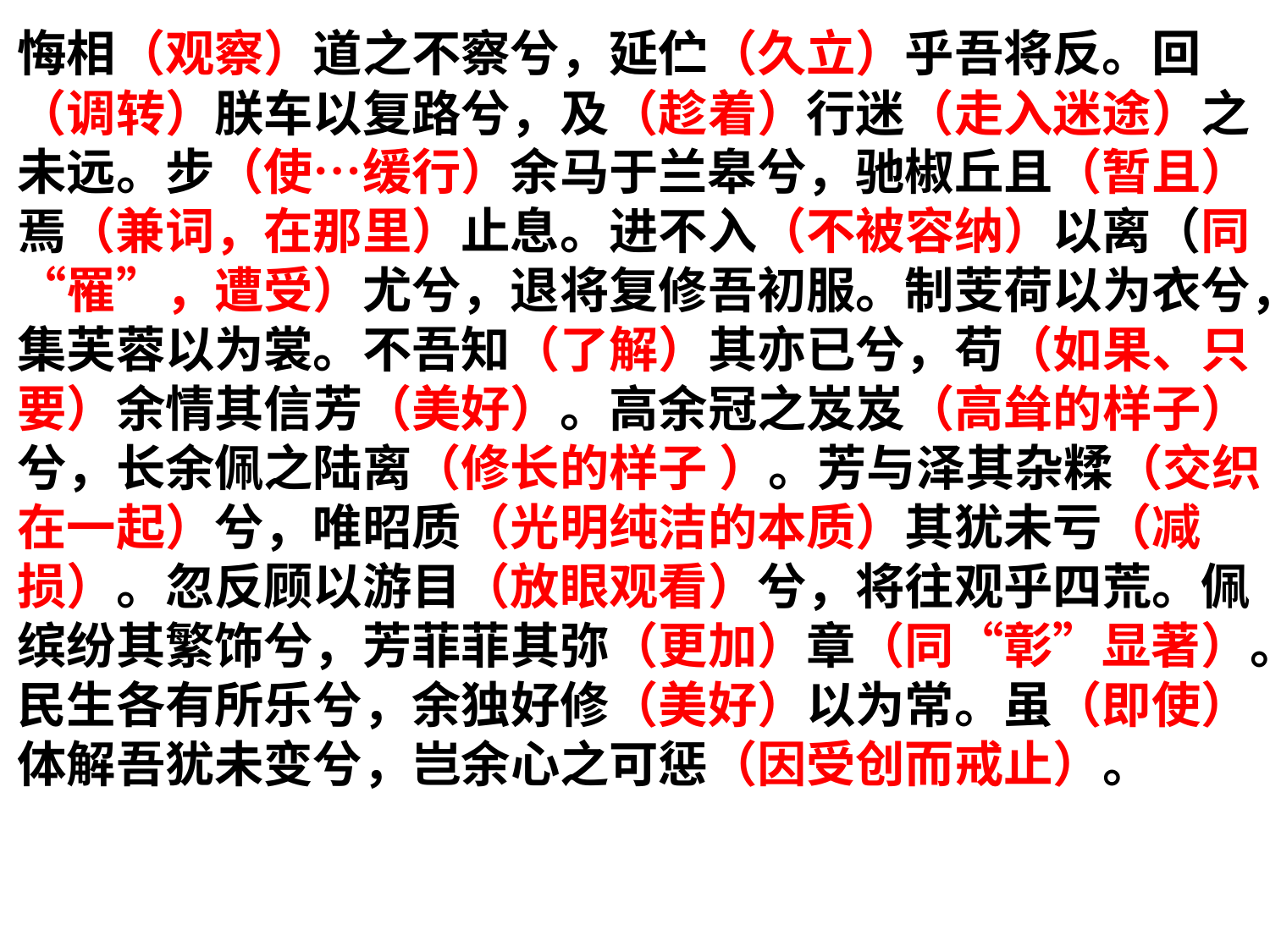

悔相（观察）道之不察兮，延伫（久立）乎吾将反。回（调转）朕车以复路兮，及（趁着）行迷（走入迷途）之未远。步（使…缓行）余马于兰皋兮，驰椒丘且（暂且）焉（兼词，在那里）止息。进不入（不被容纳）以离（同“罹”，遭受）尤兮，退将复修吾初服。制芰荷以为衣兮，集芙蓉以为裳。不吾知（了解）其亦已兮，苟（如果、只要）余情其信芳（美好）。高余冠之岌岌（高耸的样子）兮，长余佩之陆离（修长的样子 ）。芳与泽其杂糅（交织在一起）兮，唯昭质（光明纯洁的本质）其犹未亏（减损）。忽反顾以游目（放眼观看）兮，将往观乎四荒。佩缤纷其繁饰兮，芳菲菲其弥（更加）章（同“彰”显著）。民生各有所乐兮，余独好修（美好）以为常。虽（即使）体解吾犹未变兮，岂余心之可惩（因受创而戒止）。